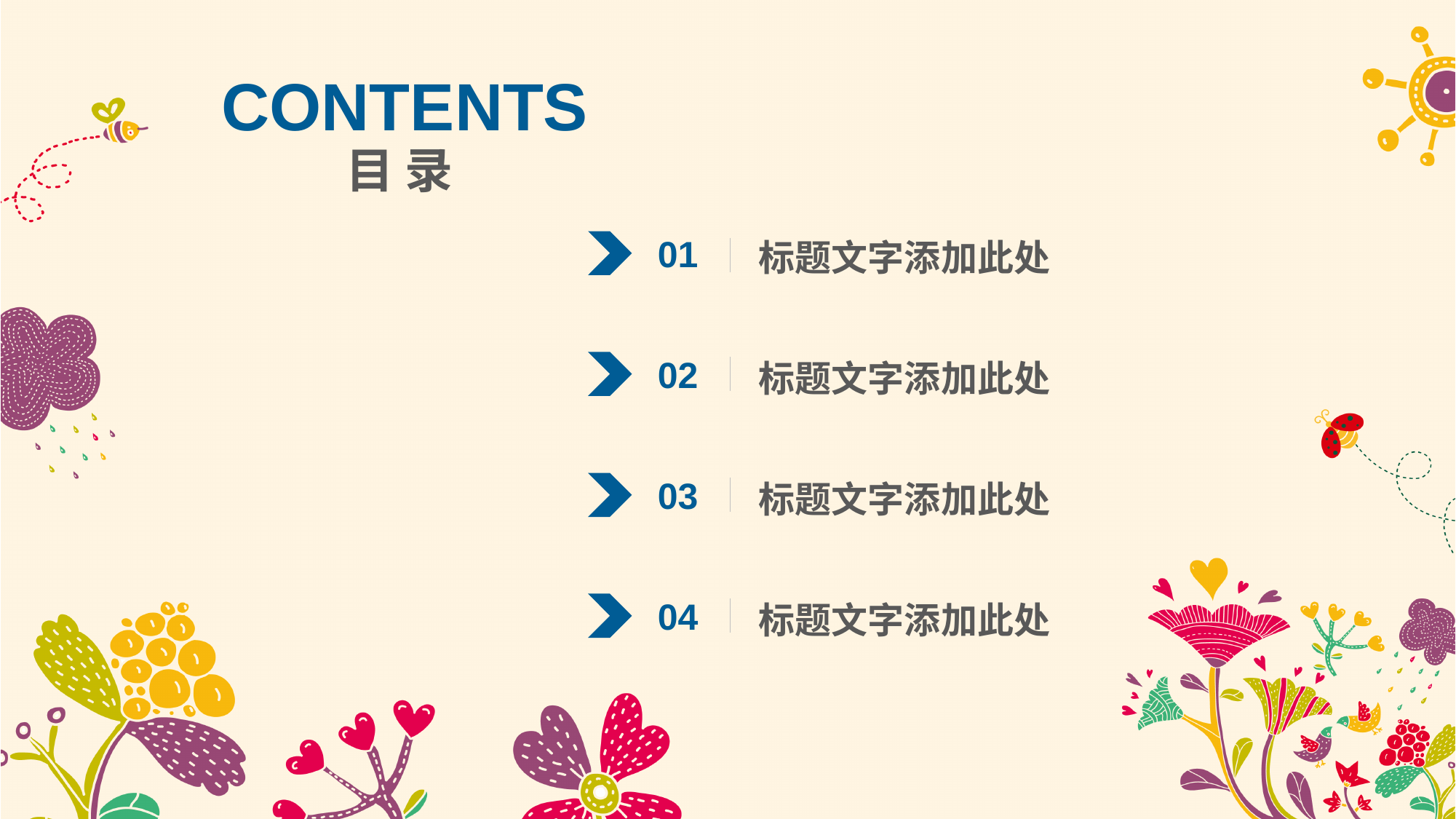

CONTENTS
目 录
01
标题文字添加此处

02

标题文字添加此处
03

标题文字添加此处
04
标题文字添加此处